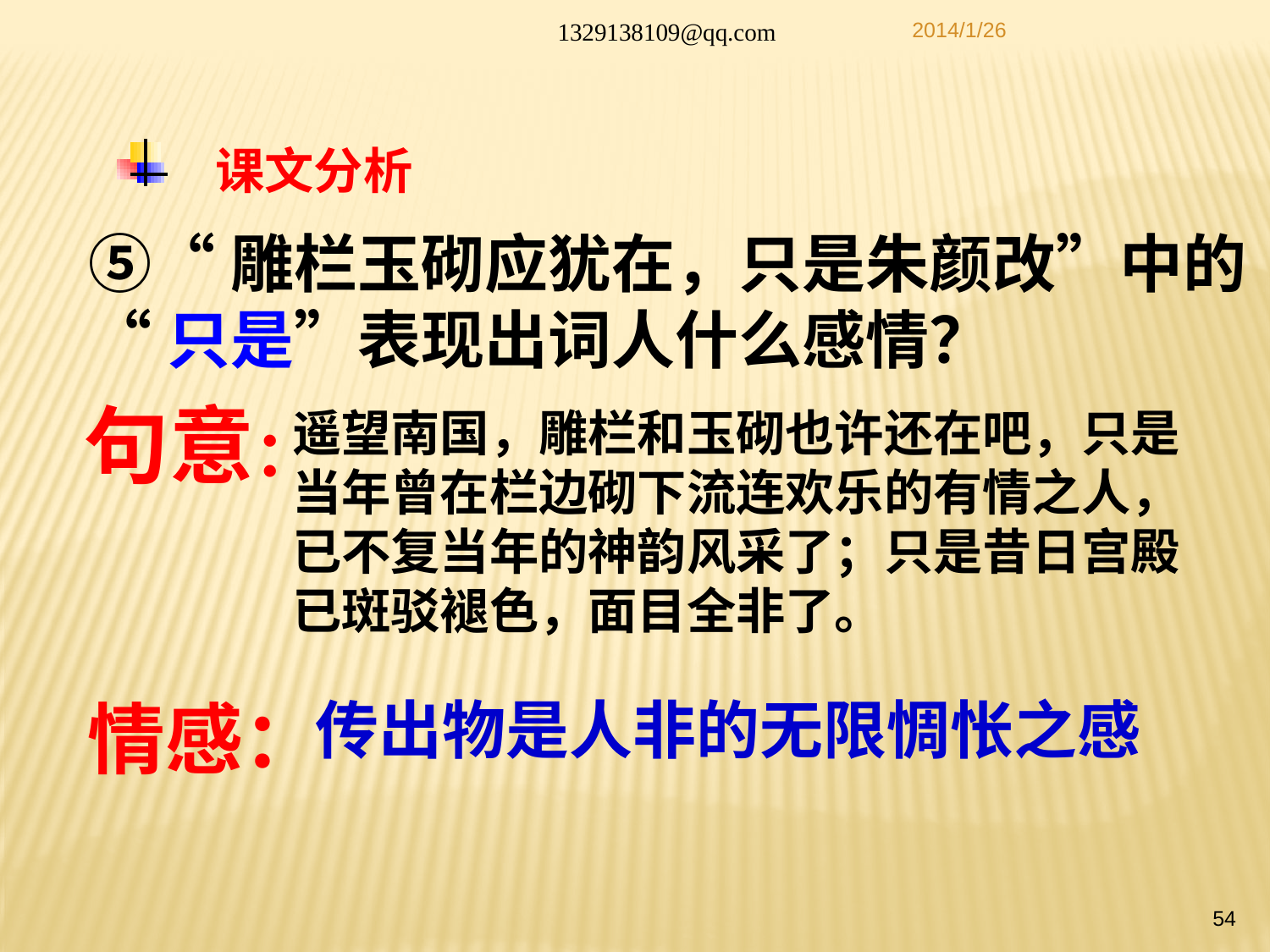

1329138109@qq.com
2014/1/26
  课文分析
⑤“雕栏玉砌应犹在，只是朱颜改”中的
“只是”表现出词人什么感情？
句意：
遥望南国，雕栏和玉砌也许还在吧，只是
当年曾在栏边砌下流连欢乐的有情之人，
已不复当年的神韵风采了；只是昔日宫殿
已斑驳褪色，面目全非了。
情感：
传出物是人非的无限惆怅之感
54